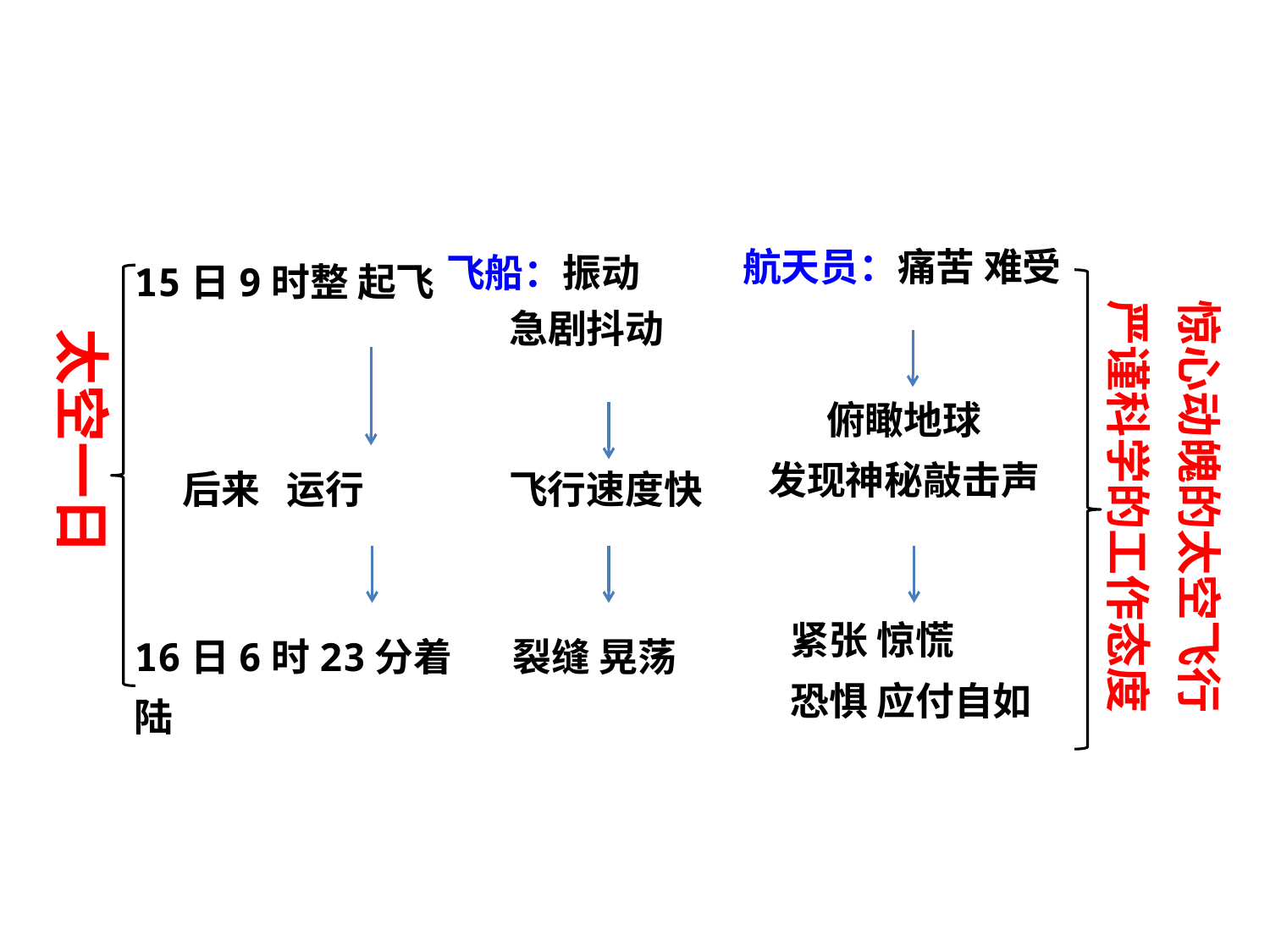

惊心动魄的太空飞行
严谨科学的工作态度
航天员：痛苦 难受
飞船：振动
      急剧抖动
15日9时整 起飞

太空一日
俯瞰地球
发现神秘敲击声
  后来   运行
飞行速度快
紧张 惊慌
恐惧 应付自如
16日6时23分着陆
裂缝 晃荡